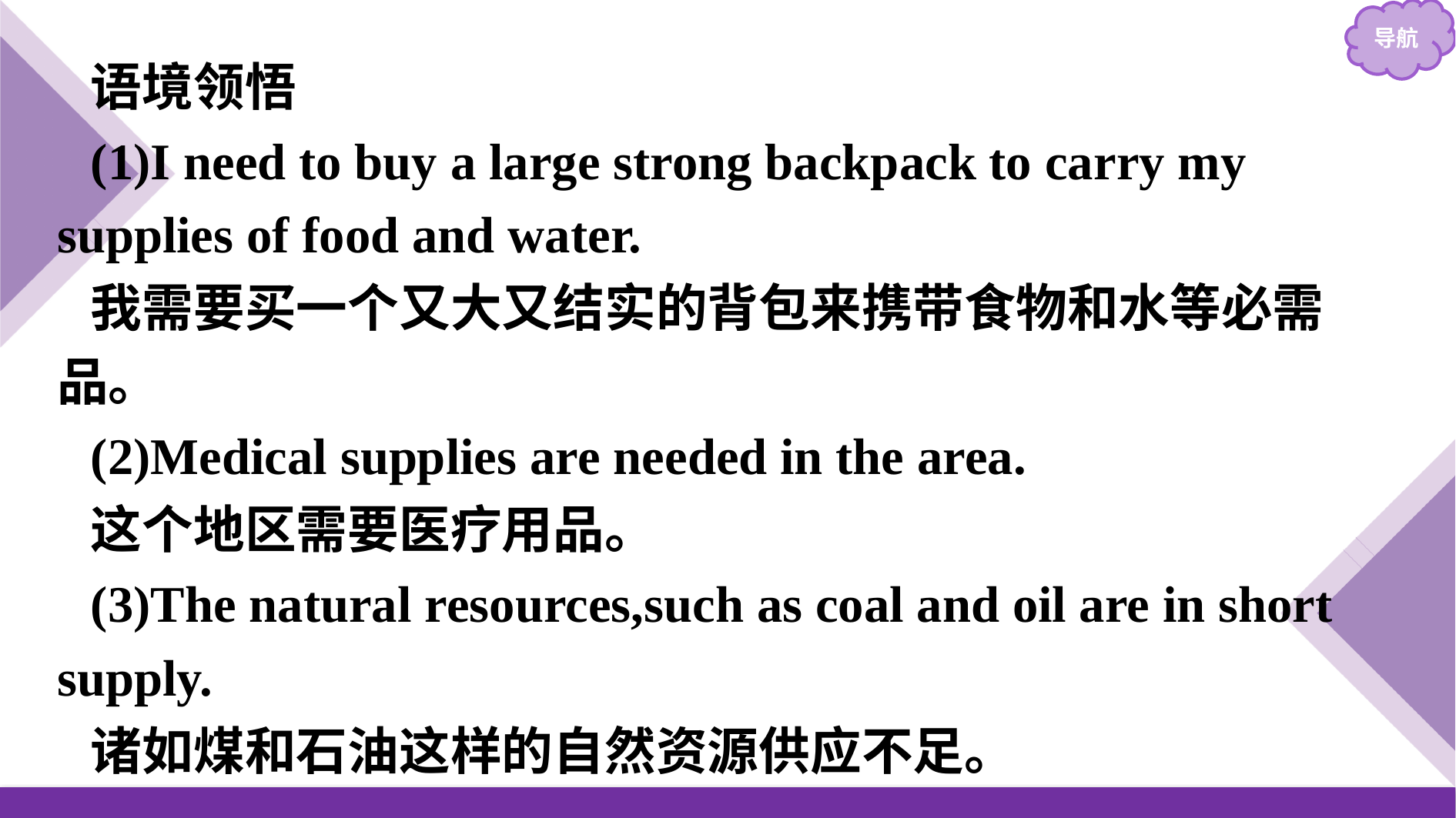

语境领悟
(1)I need to buy a large strong backpack to carry my supplies of food and water.
我需要买一个又大又结实的背包来携带食物和水等必需品。
(2)Medical supplies are needed in the area.
这个地区需要医疗用品。
(3)The natural resources,such as coal and oil are in short supply.
诸如煤和石油这样的自然资源供应不足。